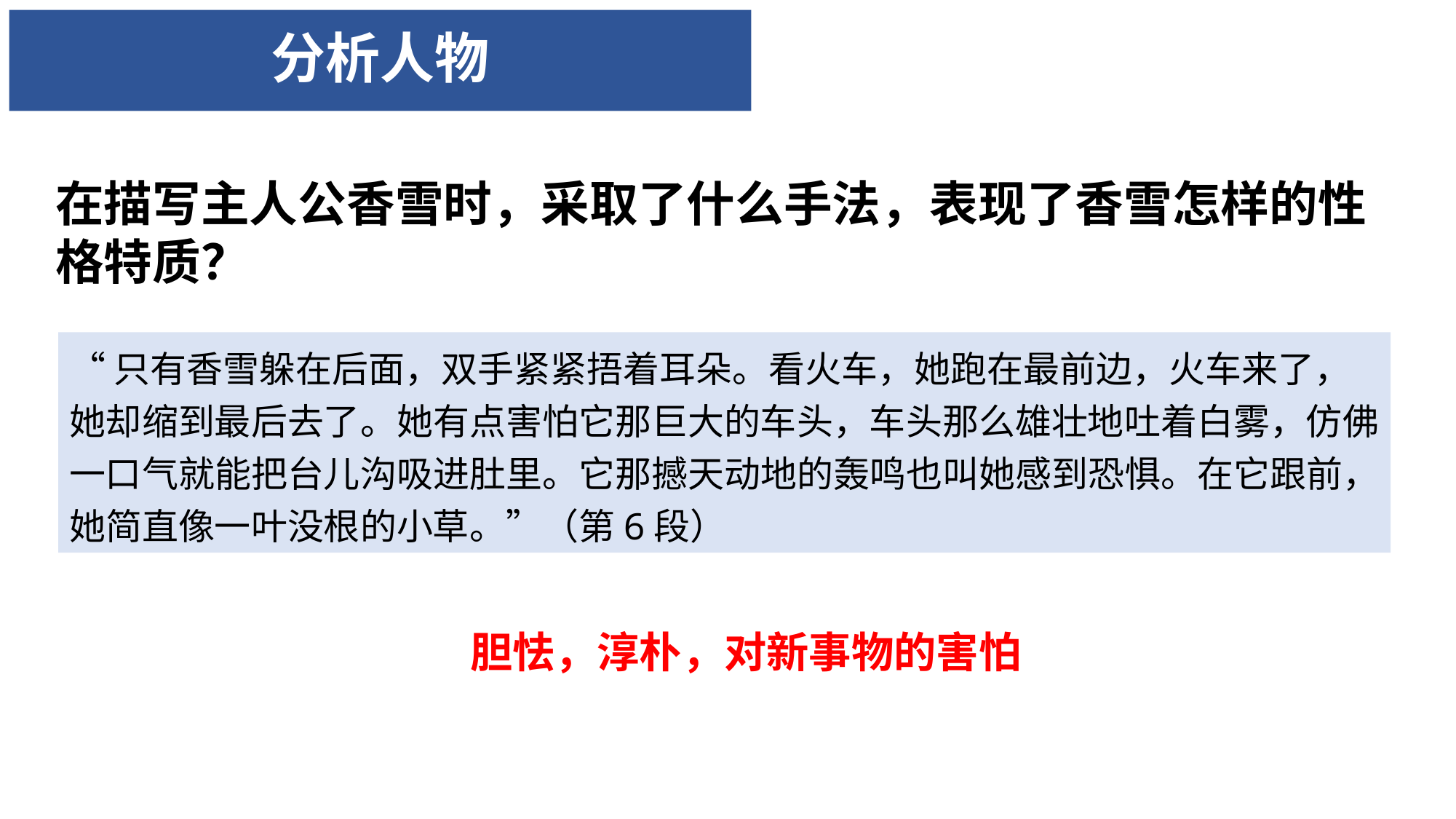

# 分析人物
在描写主人公香雪时，采取了什么手法，表现了香雪怎样的性格特质？
“只有香雪躲在后面，双手紧紧捂着耳朵。看火车，她跑在最前边，火车来了，她却缩到最后去了。她有点害怕它那巨大的车头，车头那么雄壮地吐着白雾，仿佛一口气就能把台儿沟吸进肚里。它那撼天动地的轰鸣也叫她感到恐惧。在它跟前，她简直像一叶没根的小草。”（第6段）
胆怯，淳朴，对新事物的害怕